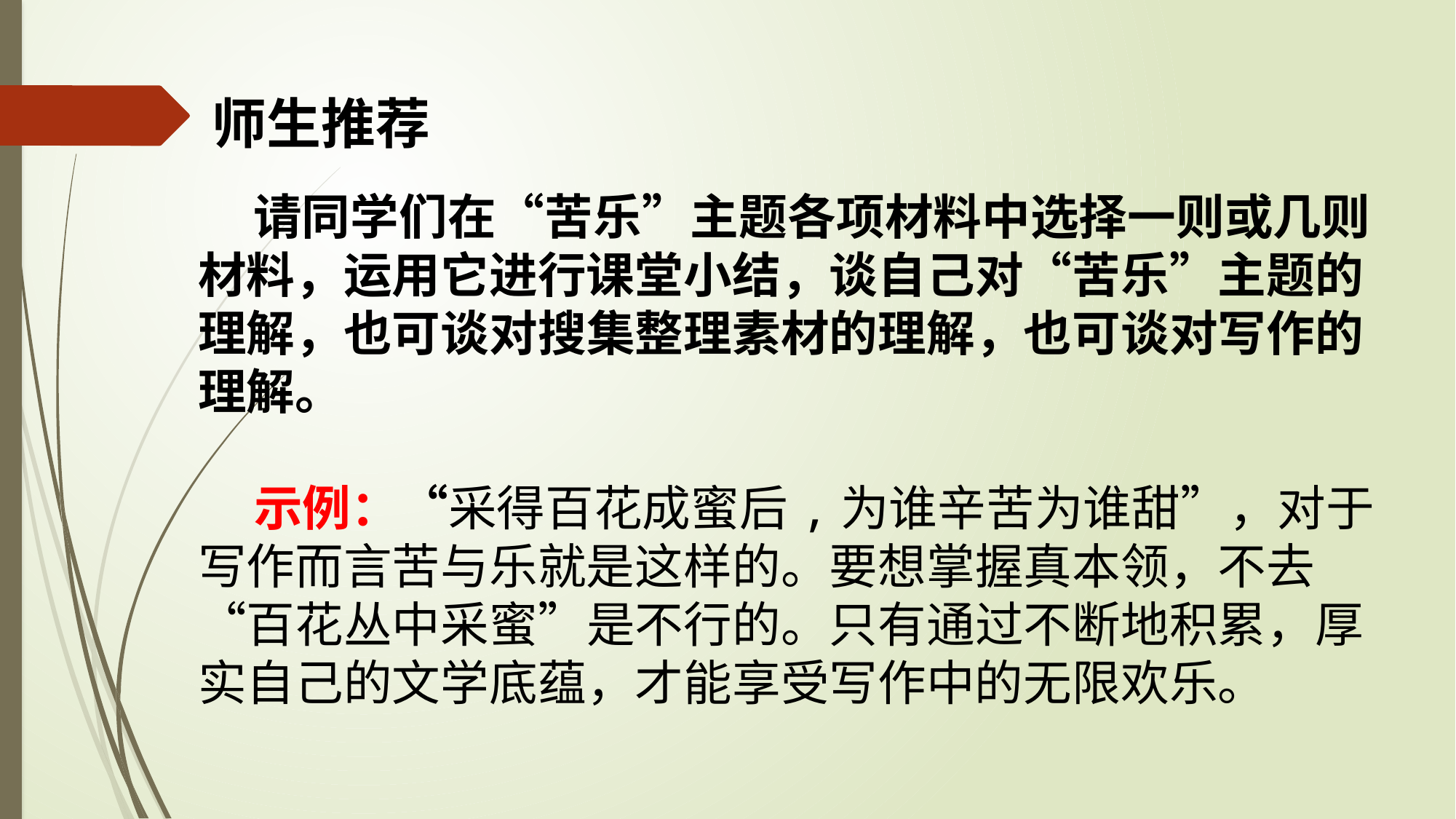

师生推荐
    请同学们在“苦乐”主题各项材料中选择一则或几则材料，运用它进行课堂小结，谈自己对“苦乐”主题的理解，也可谈对搜集整理素材的理解，也可谈对写作的理解。

    示例：“采得百花成蜜后,为谁辛苦为谁甜”，对于写作而言苦与乐就是这样的。要想掌握真本领，不去“百花丛中采蜜”是不行的。只有通过不断地积累，厚实自己的文学底蕴，才能享受写作中的无限欢乐。